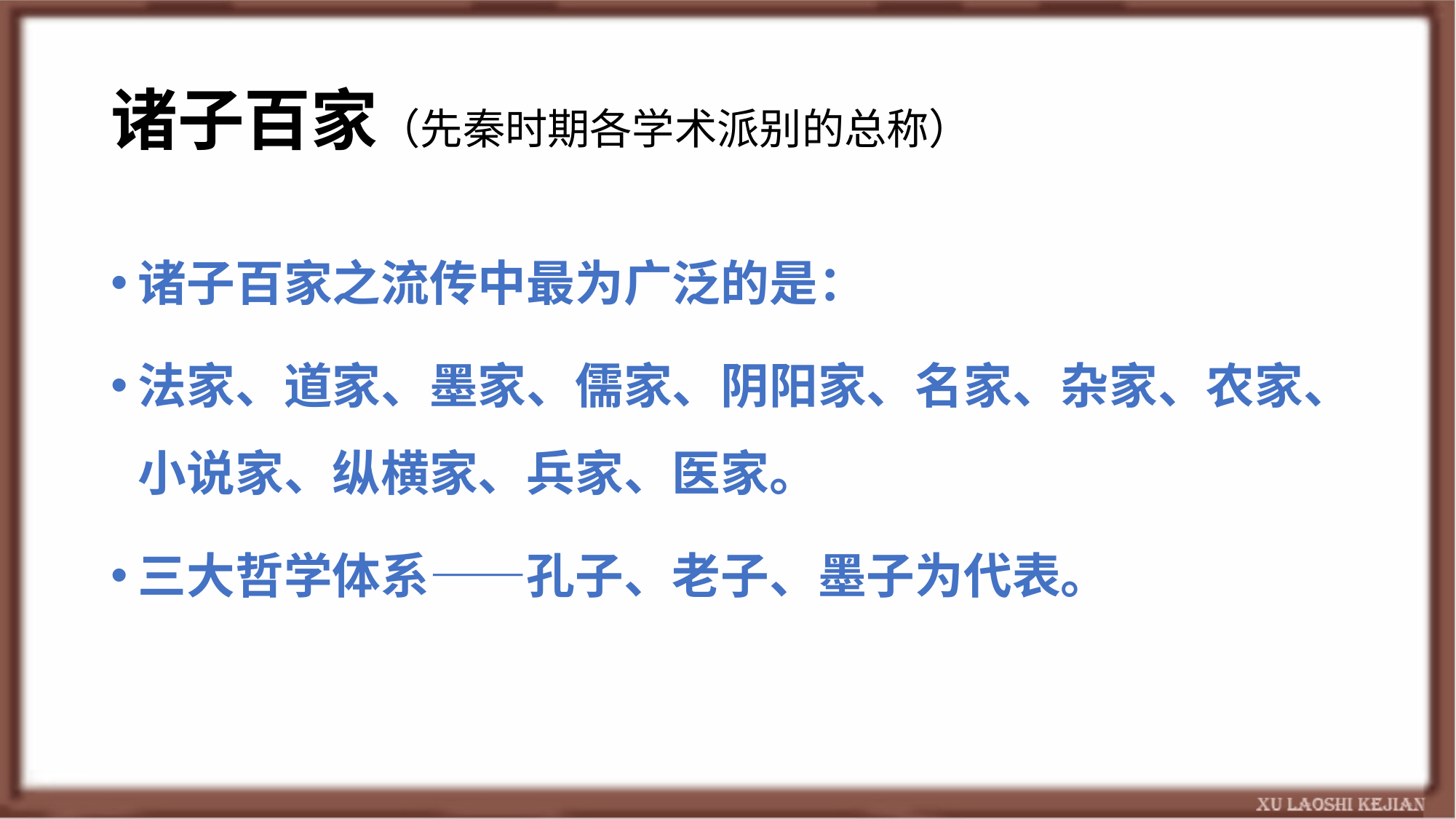

# 诸子百家（先秦时期各学术派别的总称）
诸子百家之流传中最为广泛的是：
法家、道家、墨家、儒家、阴阳家、名家、杂家、农家、小说家、纵横家、兵家、医家。
三大哲学体系——孔子、老子、墨子为代表。